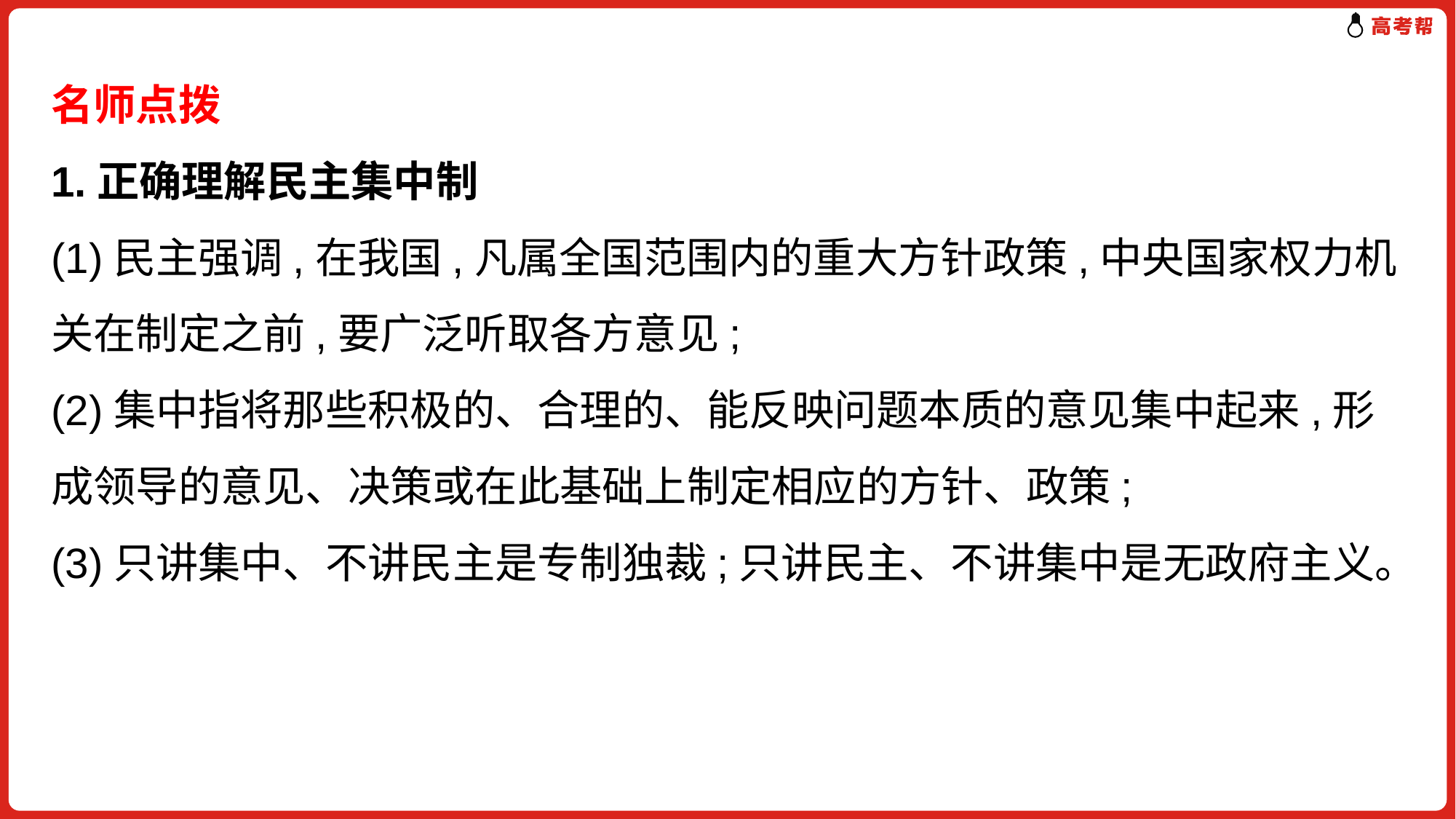

# 名师点拨 1.正确理解民主集中制 (1)民主强调,在我国,凡属全国范围内的重大方针政策,中央国家权力机关在制定之前,要广泛听取各方意见; (2)集中指将那些积极的、合理的、能反映问题本质的意见集中起来,形成领导的意见、决策或在此基础上制定相应的方针、政策; (3)只讲集中、不讲民主是专制独裁;只讲民主、不讲集中是无政府主义。